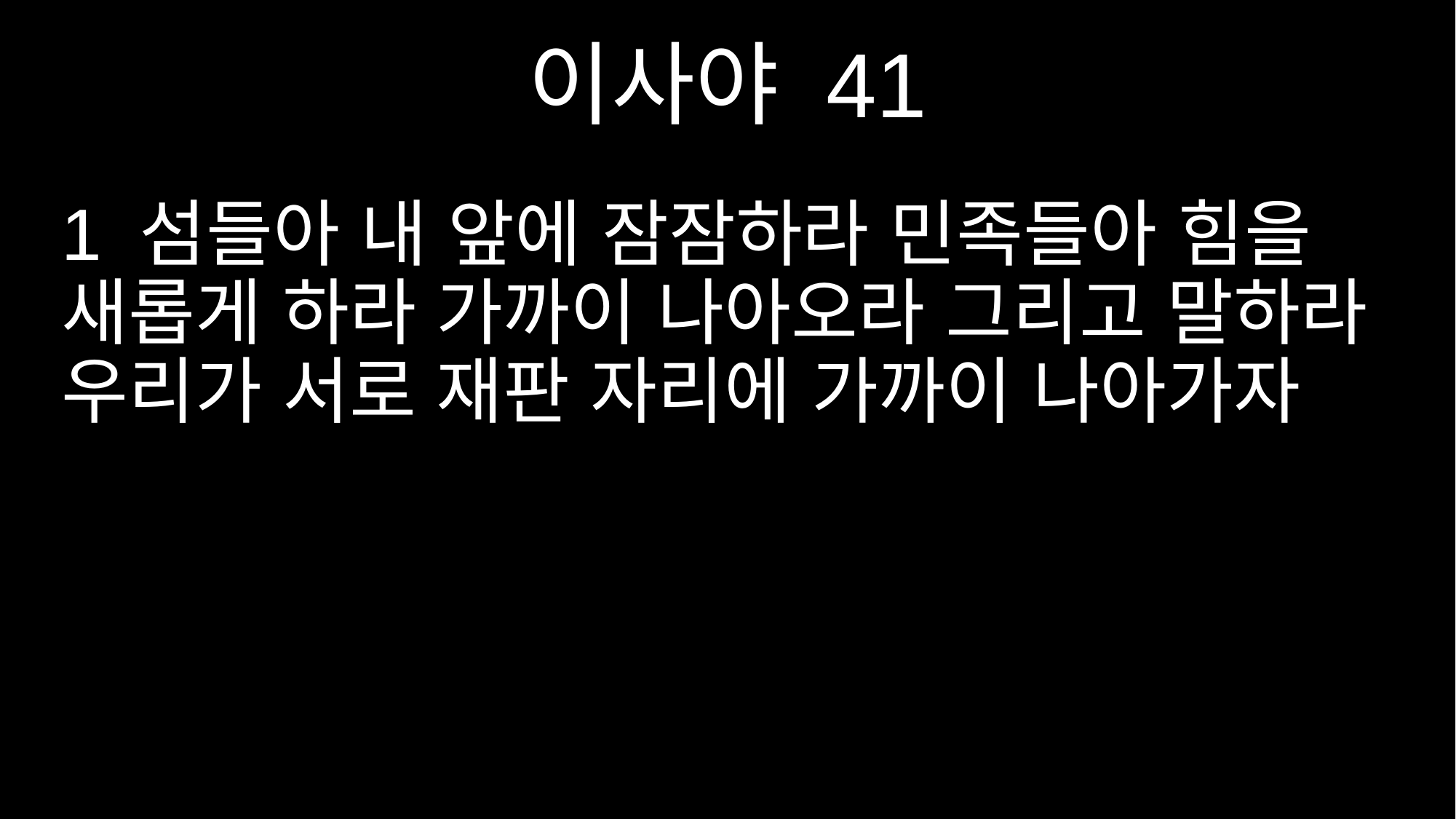

이사야 41
1 섬들아 내 앞에 잠잠하라 민족들아 힘을 새롭게 하라 가까이 나아오라 그리고 말하라 우리가 서로 재판 자리에 가까이 나아가자